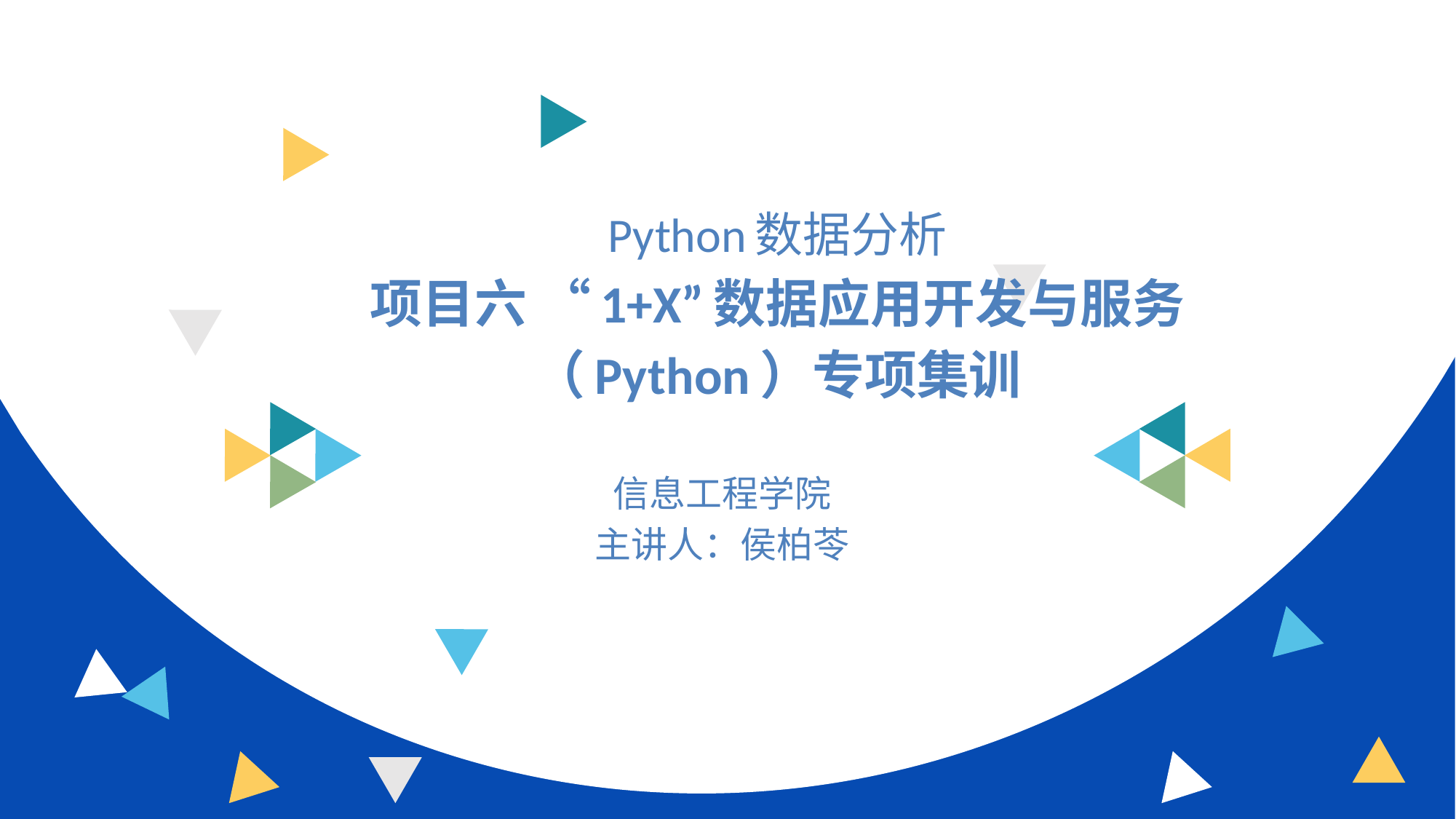

# Python数据分析 项目六 “1+X”数据应用开发与服务（Python）专项集训
信息工程学院
主讲人：侯柏苓